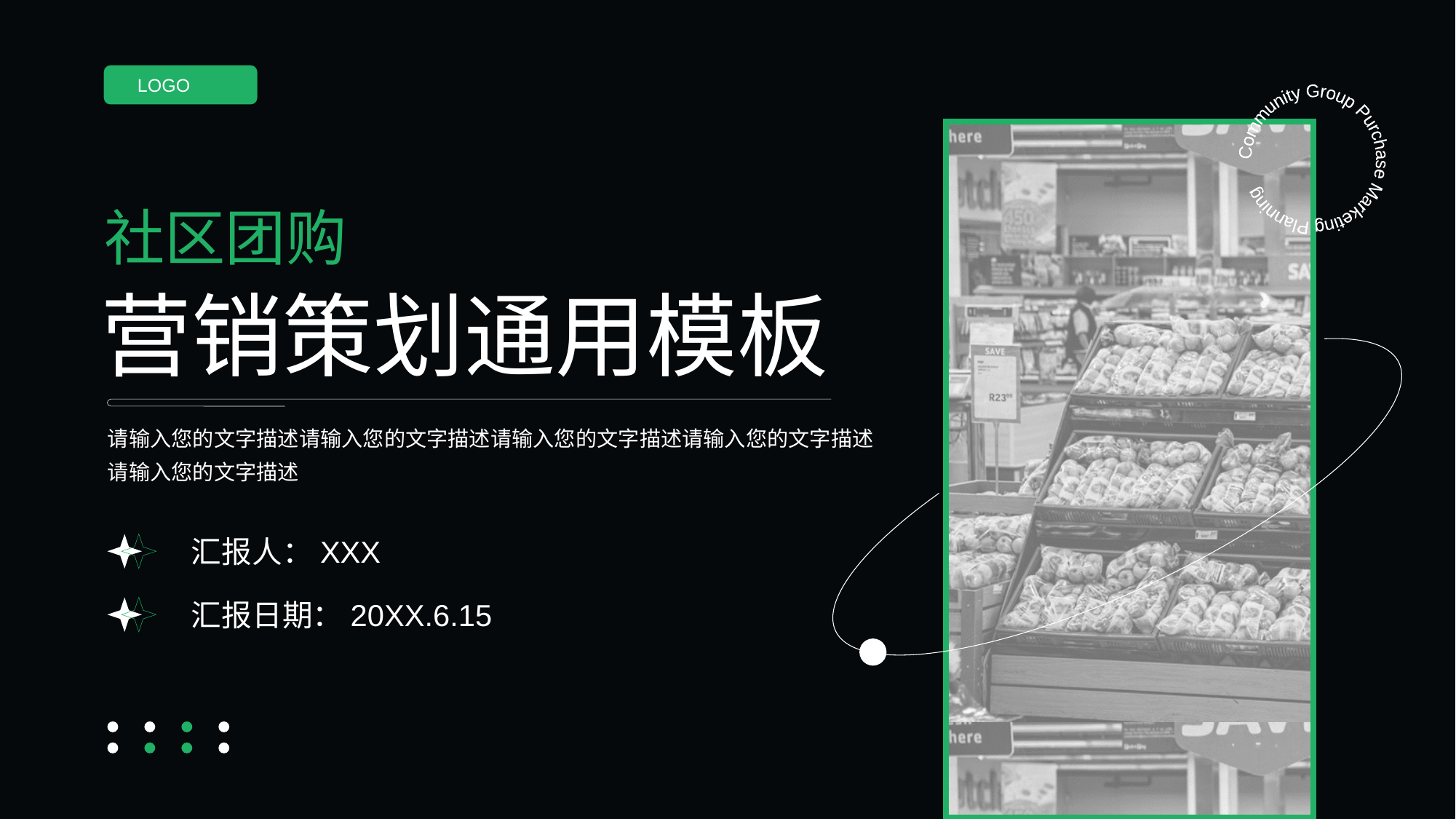

LOGO
Community Group Purchase Marketing Planning

社区团购
营销策划通用模板

请输入您的文字描述请输入您的文字描述请输入您的文字描述请输入您的文字描述请输入您的文字描述
汇报人：XXX

汇报日期：20XX.6.15